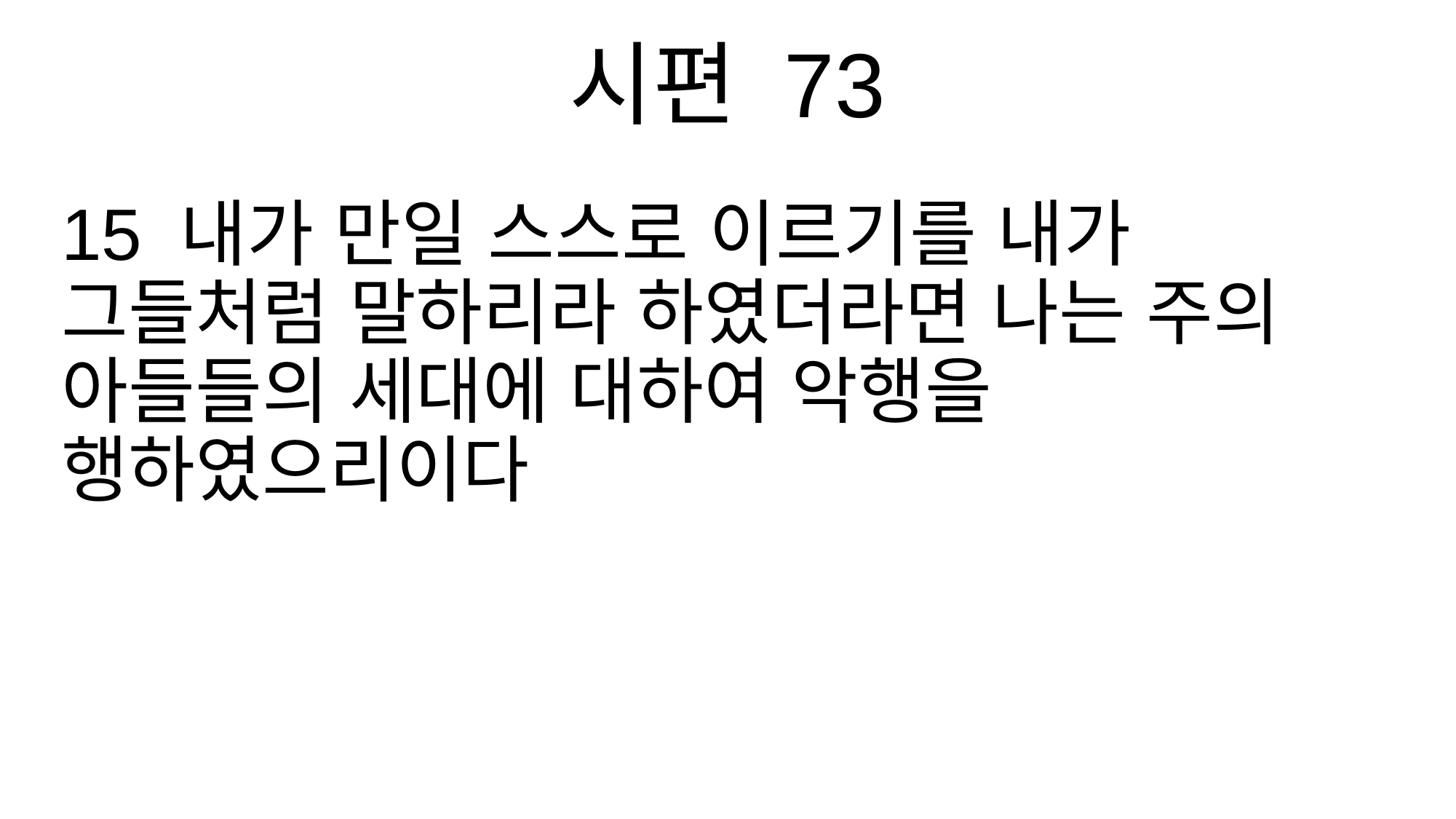

시편 73
15 내가 만일 스스로 이르기를 내가 그들처럼 말하리라 하였더라면 나는 주의 아들들의 세대에 대하여 악행을 행하였으리이다